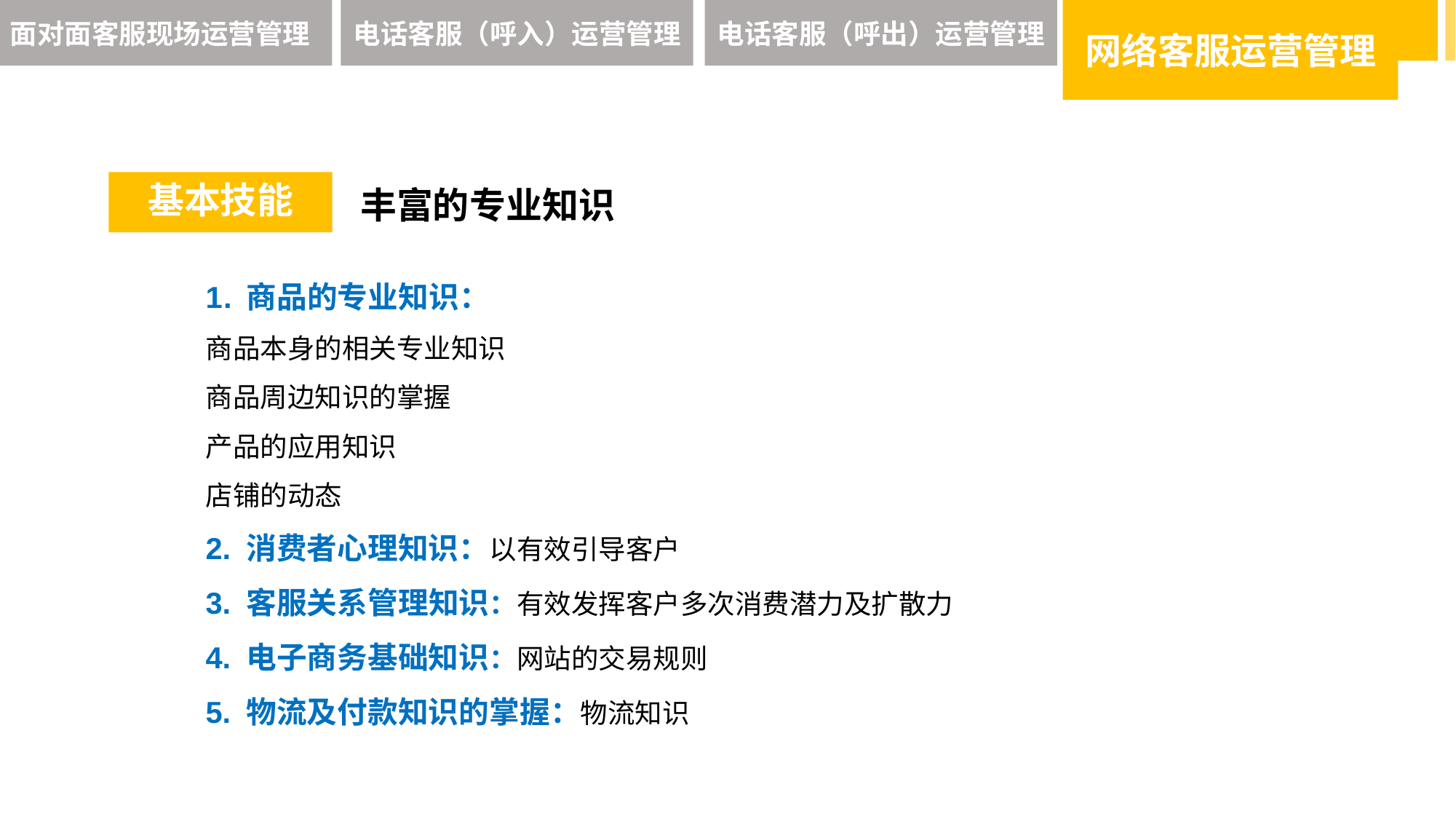

面对面客服现场运营管理
电话客服（呼入）运营管理
电话客服（呼出）运营管理
网络客服运营管理

基本技能
丰富的专业知识
商品的专业知识：
商品本身的相关专业知识
商品周边知识的掌握
产品的应用知识
店铺的动态
2. 消费者心理知识：以有效引导客户
3. 客服关系管理知识：有效发挥客户多次消费潜力及扩散力
4. 电子商务基础知识：网站的交易规则
5. 物流及付款知识的掌握：物流知识